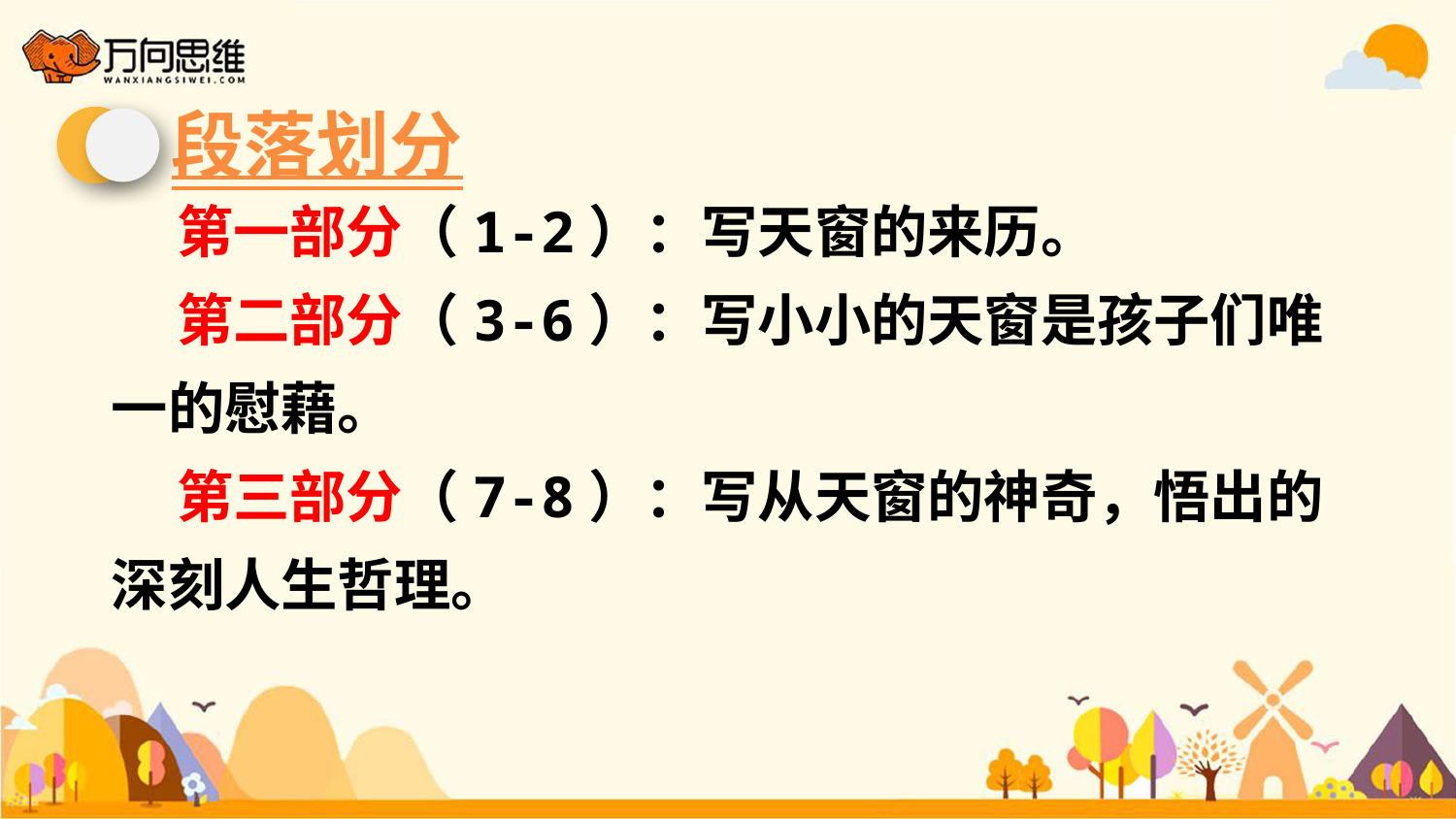

段落划分

    第一部分（1-2）：写天窗的来历。
    第二部分（3-6）：写小小的天窗是孩子们唯一的慰藉。
    第三部分（7-8）：写从天窗的神奇，悟出的深刻人生哲理。